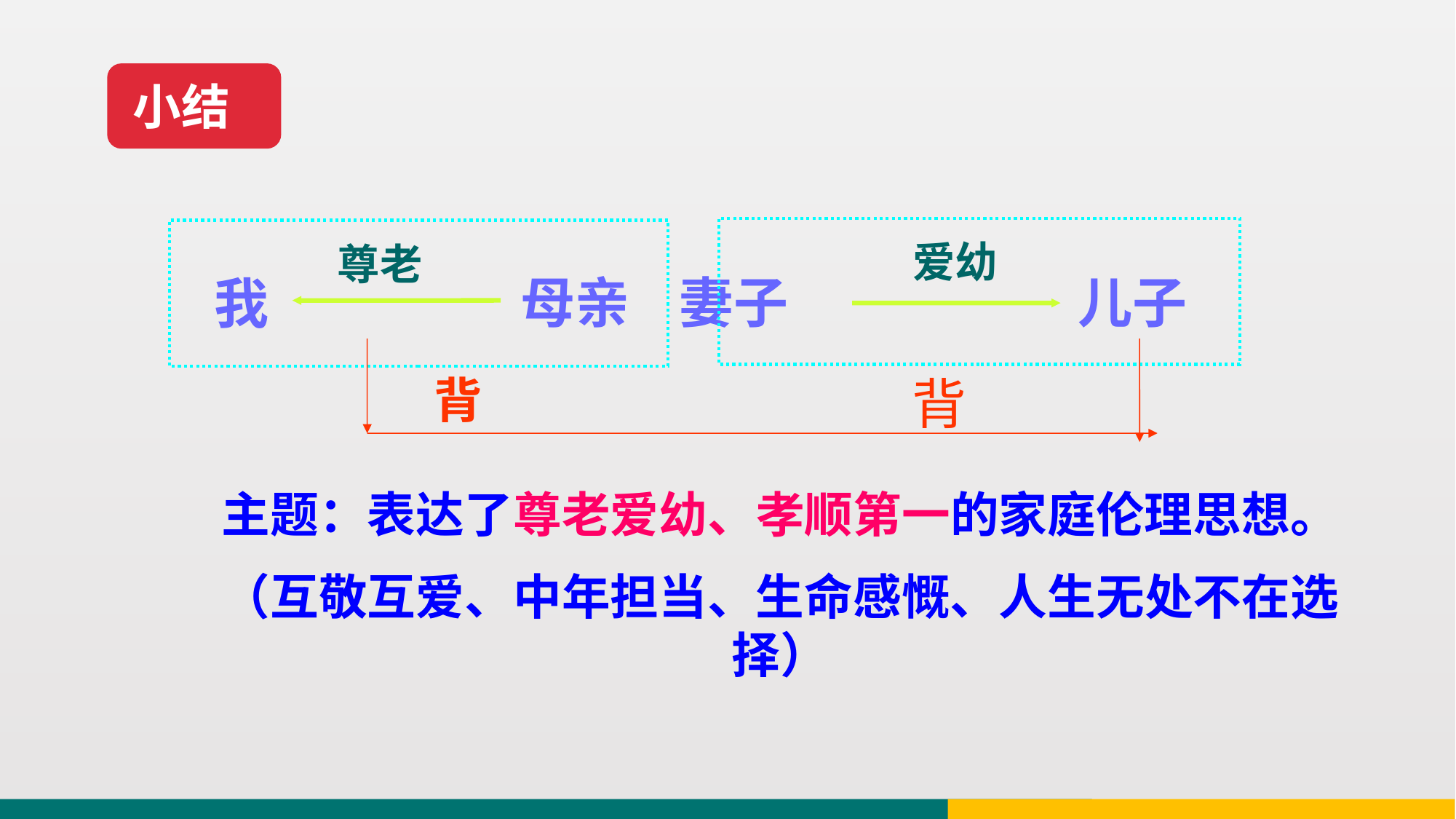

小结

爱幼

尊老

母亲    妻子
儿子
我

主题：表达了尊老爱幼、孝顺第一的家庭伦理思想。
（互敬互爱、中年担当、生命感慨、人生无处不在选择）

背
背